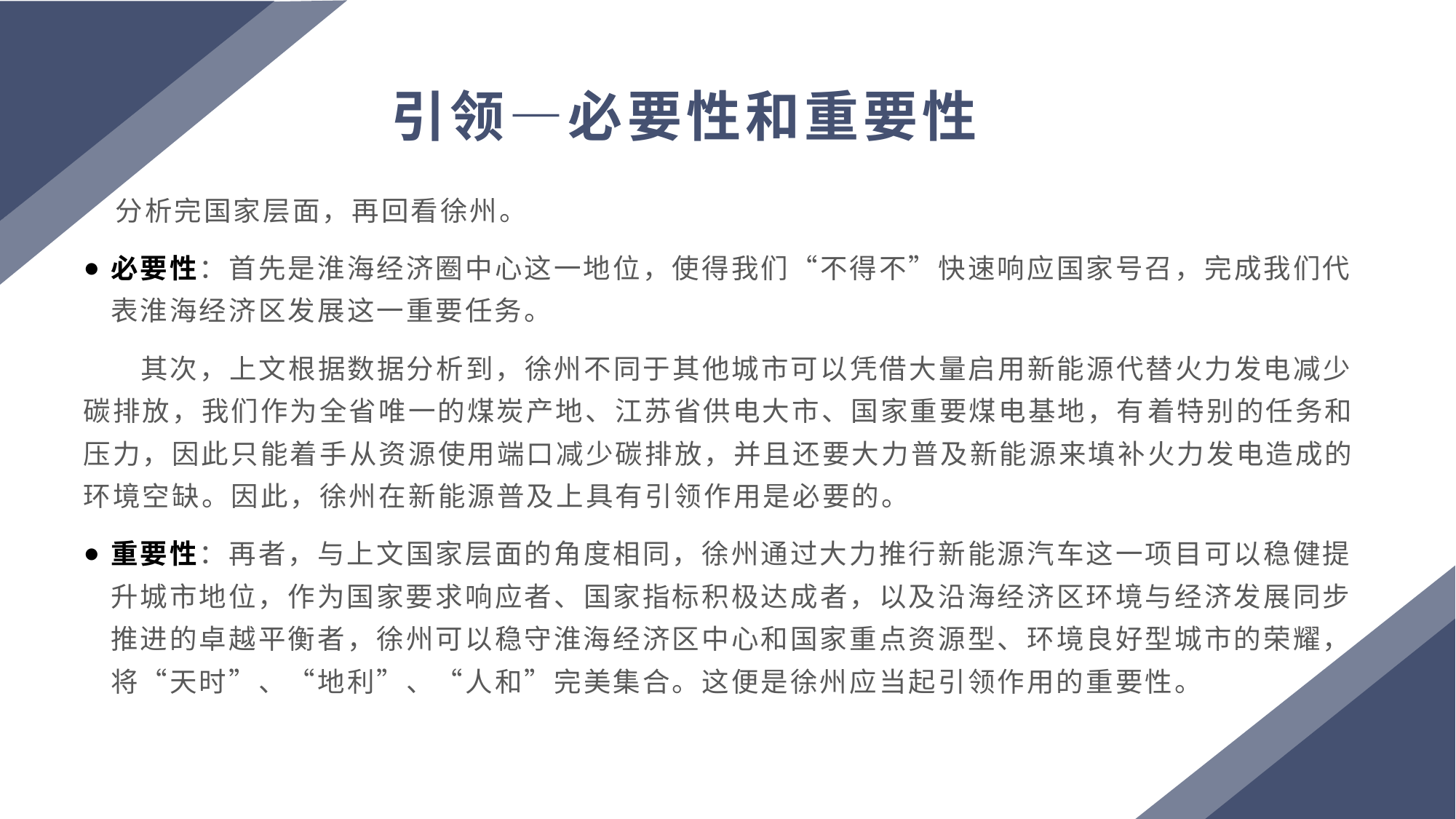

引领—必要性和重要性
   分析完国家层面，再回看徐州。
必要性：首先是淮海经济圈中心这一地位，使得我们“不得不”快速响应国家号召，完成我们代表淮海经济区发展这一重要任务。
      其次，上文根据数据分析到，徐州不同于其他城市可以凭借大量启用新能源代替火力发电减少碳排放，我们作为全省唯一的煤炭产地、江苏省供电大市、国家重要煤电基地，有着特别的任务和压力，因此只能着手从资源使用端口减少碳排放，并且还要大力普及新能源来填补火力发电造成的环境空缺。因此，徐州在新能源普及上具有引领作用是必要的。
重要性：再者，与上文国家层面的角度相同，徐州通过大力推行新能源汽车这一项目可以稳健提升城市地位，作为国家要求响应者、国家指标积极达成者，以及沿海经济区环境与经济发展同步推进的卓越平衡者，徐州可以稳守淮海经济区中心和国家重点资源型、环境良好型城市的荣耀，将“天时”、“地利”、“人和”完美集合。这便是徐州应当起引领作用的重要性。